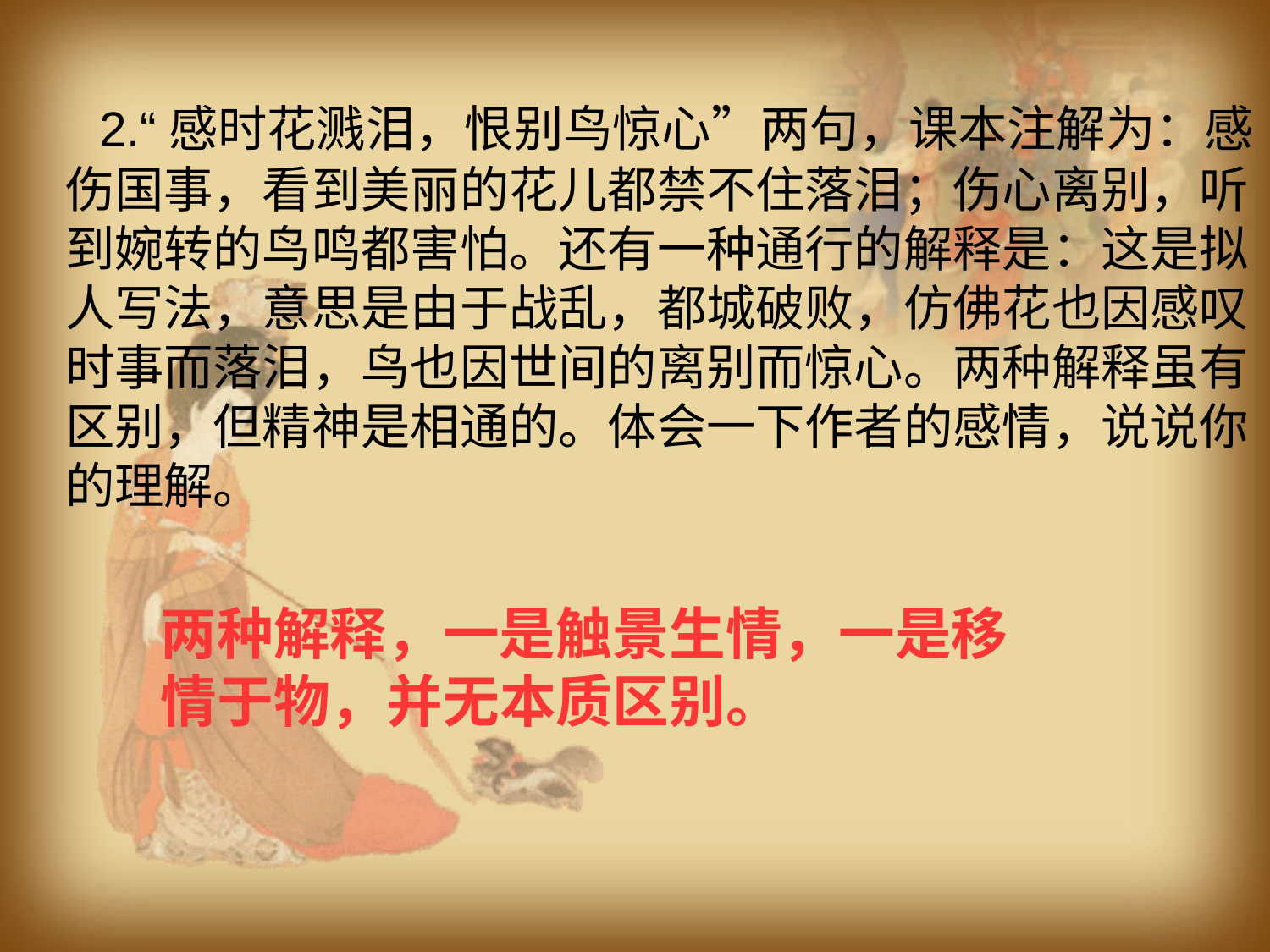

2.“感时花溅泪，恨别鸟惊心”两句，课本注解为：感伤国事，看到美丽的花儿都禁不住落泪；伤心离别，听到婉转的鸟鸣都害怕。还有一种通行的解释是：这是拟人写法，意思是由于战乱，都城破败，仿佛花也因感叹时事而落泪，鸟也因世间的离别而惊心。两种解释虽有区别，但精神是相通的。体会一下作者的感情，说说你的理解。
两种解释，一是触景生情，一是移情于物，并无本质区别。